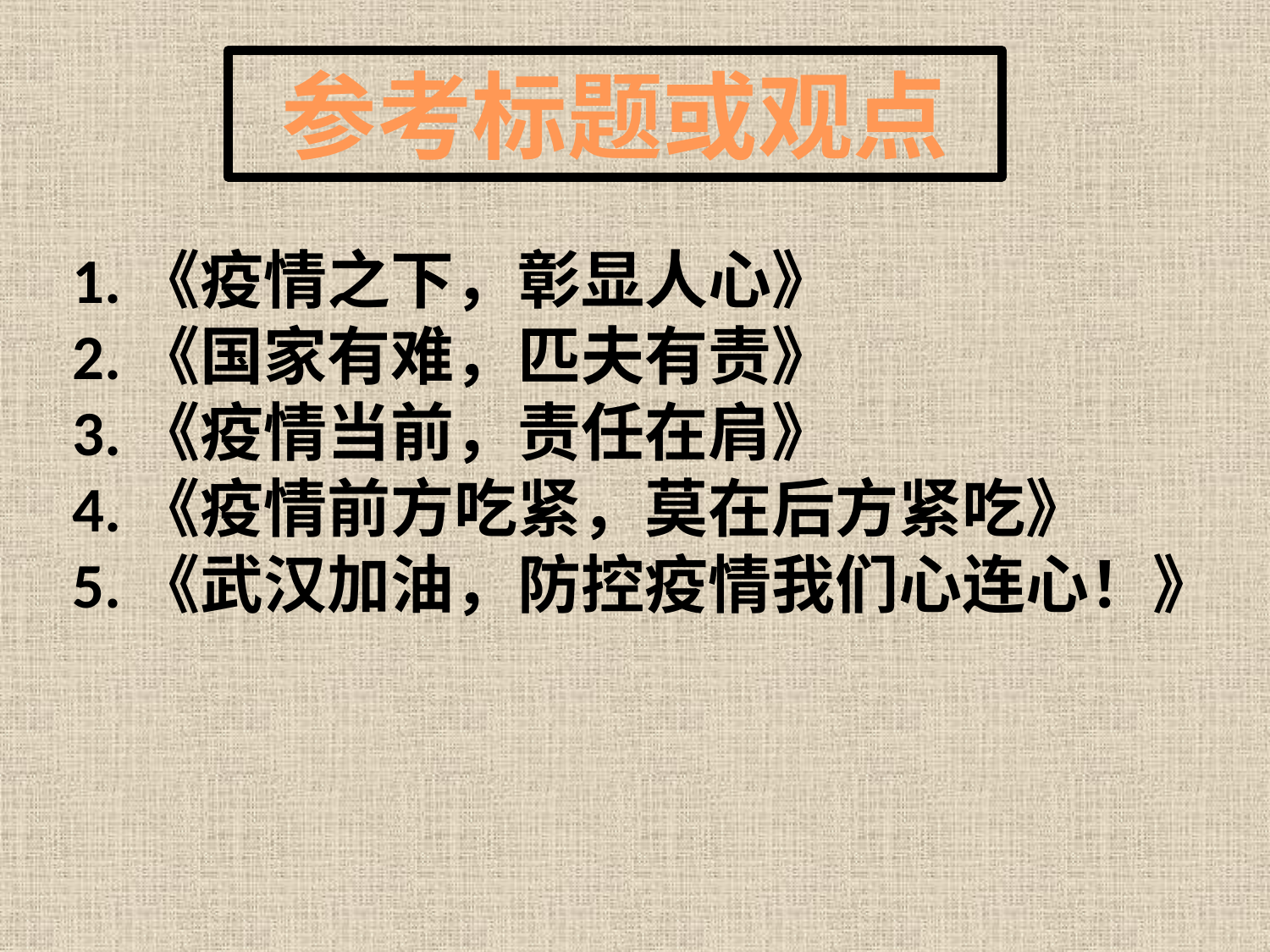

参考标题或观点
1.《疫情之下，彰显人心》
2.《国家有难，匹夫有责》
3.《疫情当前，责任在肩》
4.《疫情前方吃紧，莫在后方紧吃》
5.《武汉加油，防控疫情我们心连心！》